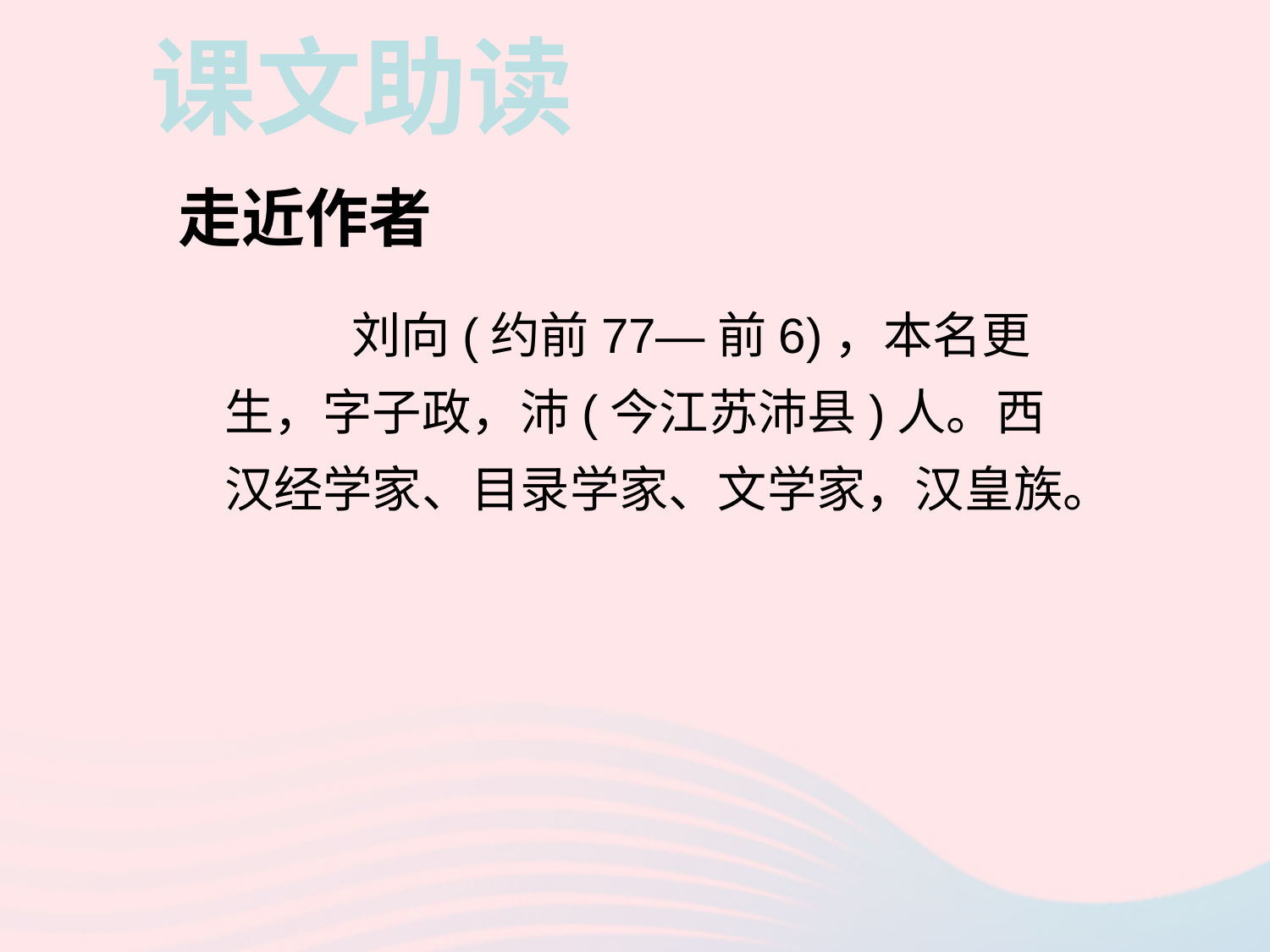

课文助读
走近作者
	刘向(约前77—前6)，本名更生，字子政，沛(今江苏沛县)人。西汉经学家、目录学家、文学家，汉皇族。